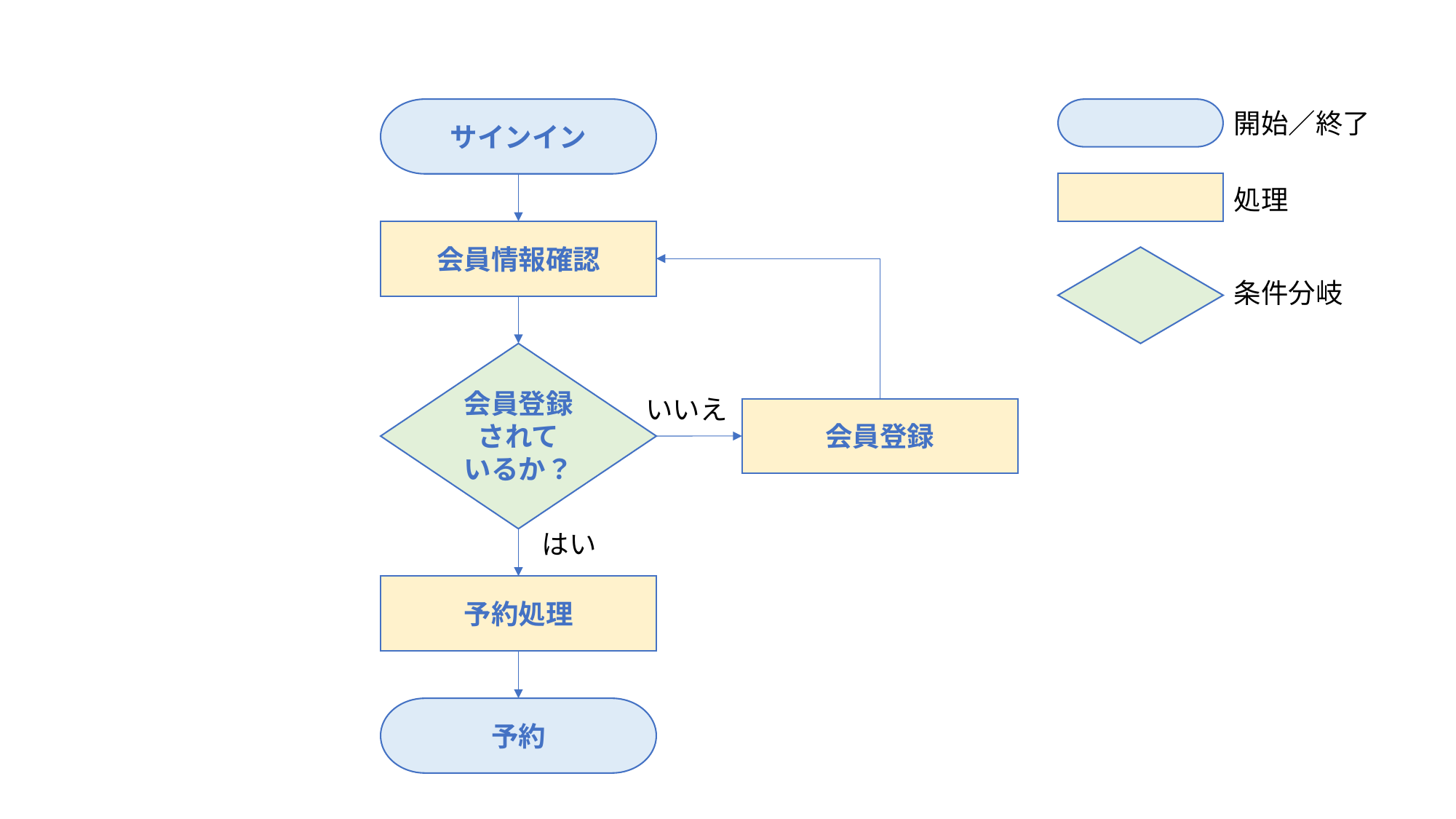

サインイン

開始／終了

処理
会員情報確認

条件分岐
会員登録
されて
いるか？
いいえ
会員登録
はい
予約処理
予約